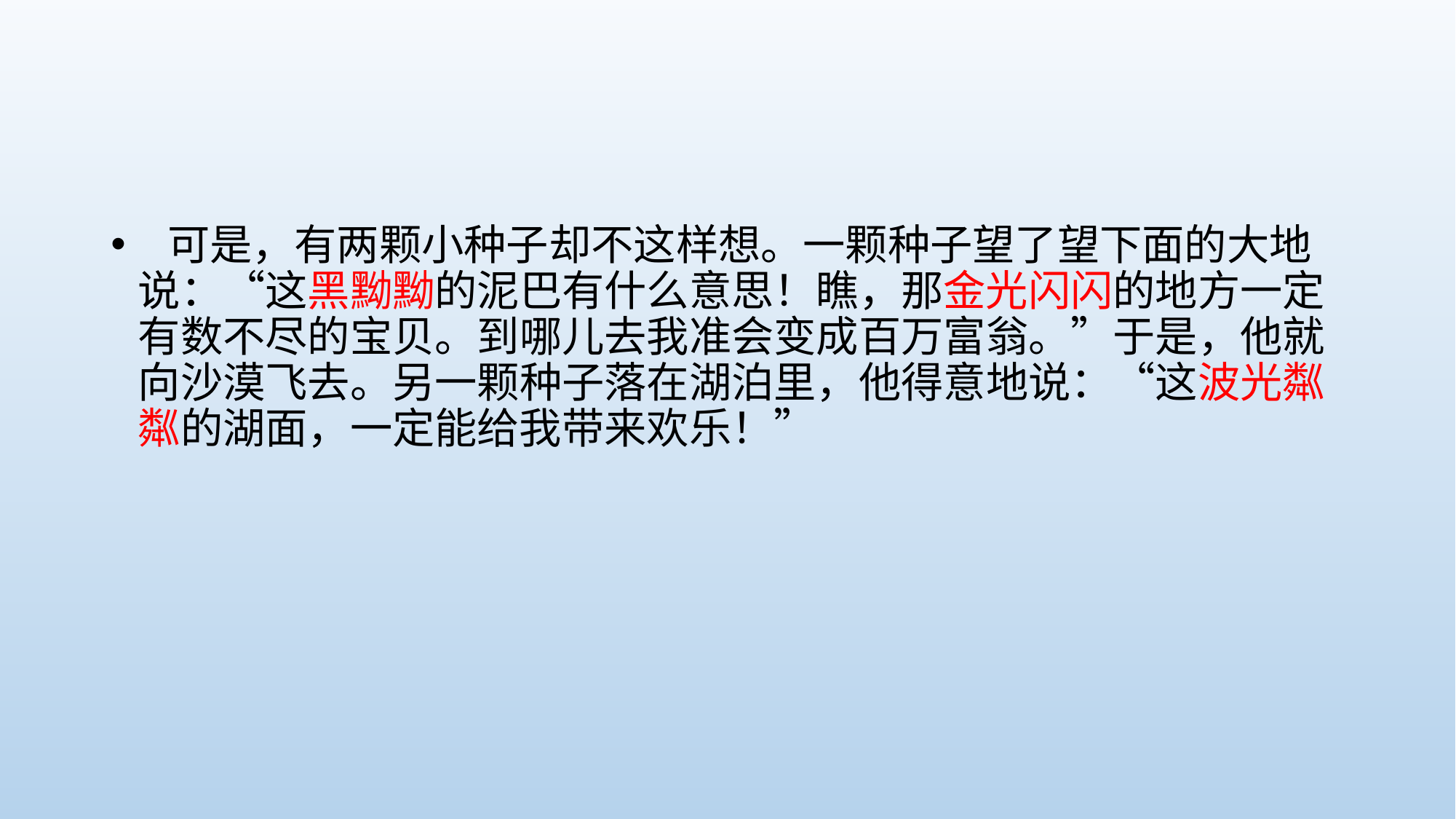

#
  可是，有两颗小种子却不这样想。一颗种子望了望下面的大地说：“这黑黝黝的泥巴有什么意思！瞧，那金光闪闪的地方一定有数不尽的宝贝。到哪儿去我准会变成百万富翁。”于是，他就向沙漠飞去。另一颗种子落在湖泊里，他得意地说：“这波光粼粼的湖面，一定能给我带来欢乐！”